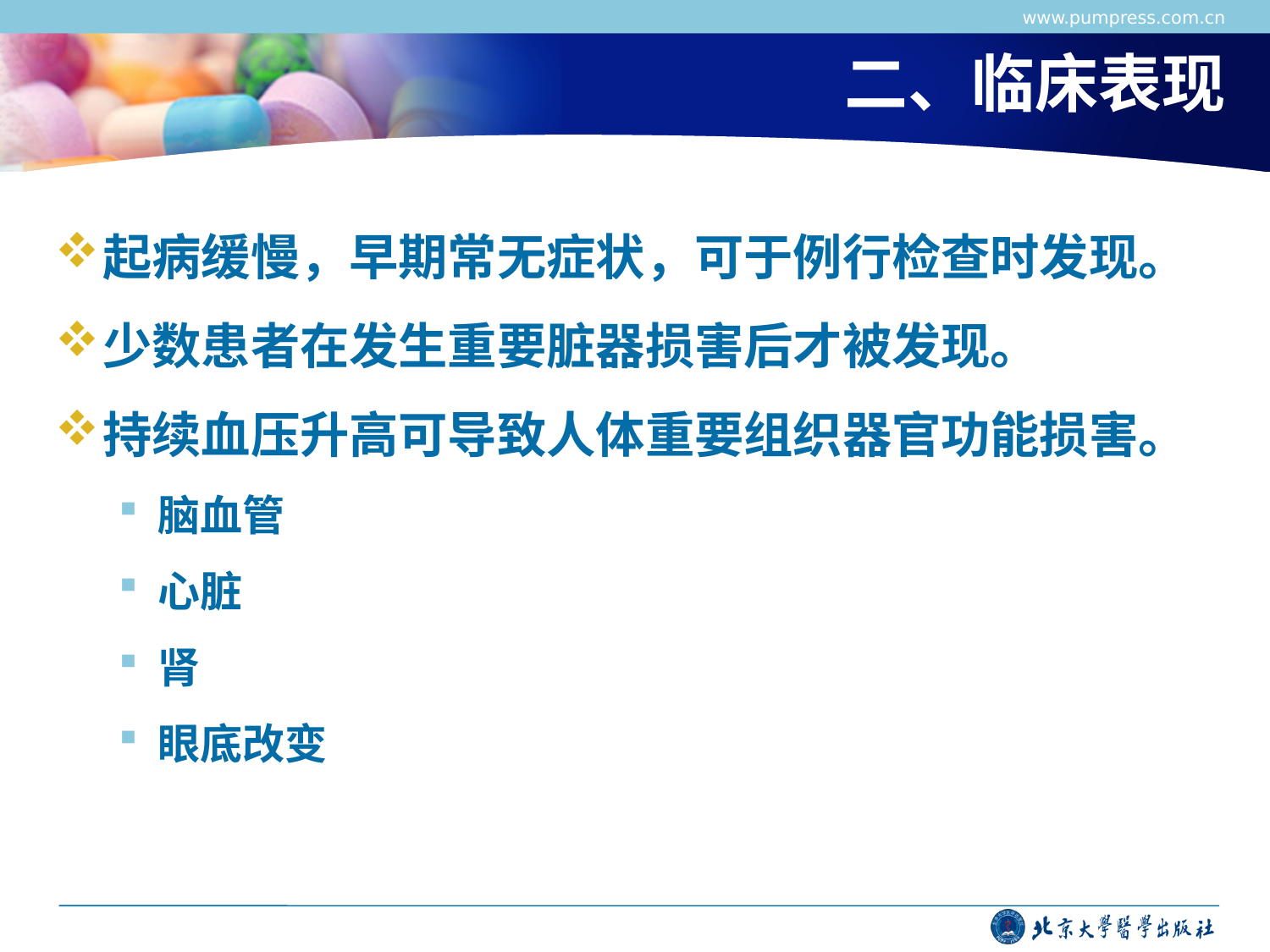

www.pumpress.com.cn
# 二、临床表现
起病缓慢，早期常无症状，可于例行检查时发现。
少数患者在发生重要脏器损害后才被发现。
持续血压升高可导致人体重要组织器官功能损害。
脑血管
心脏
肾
眼底改变